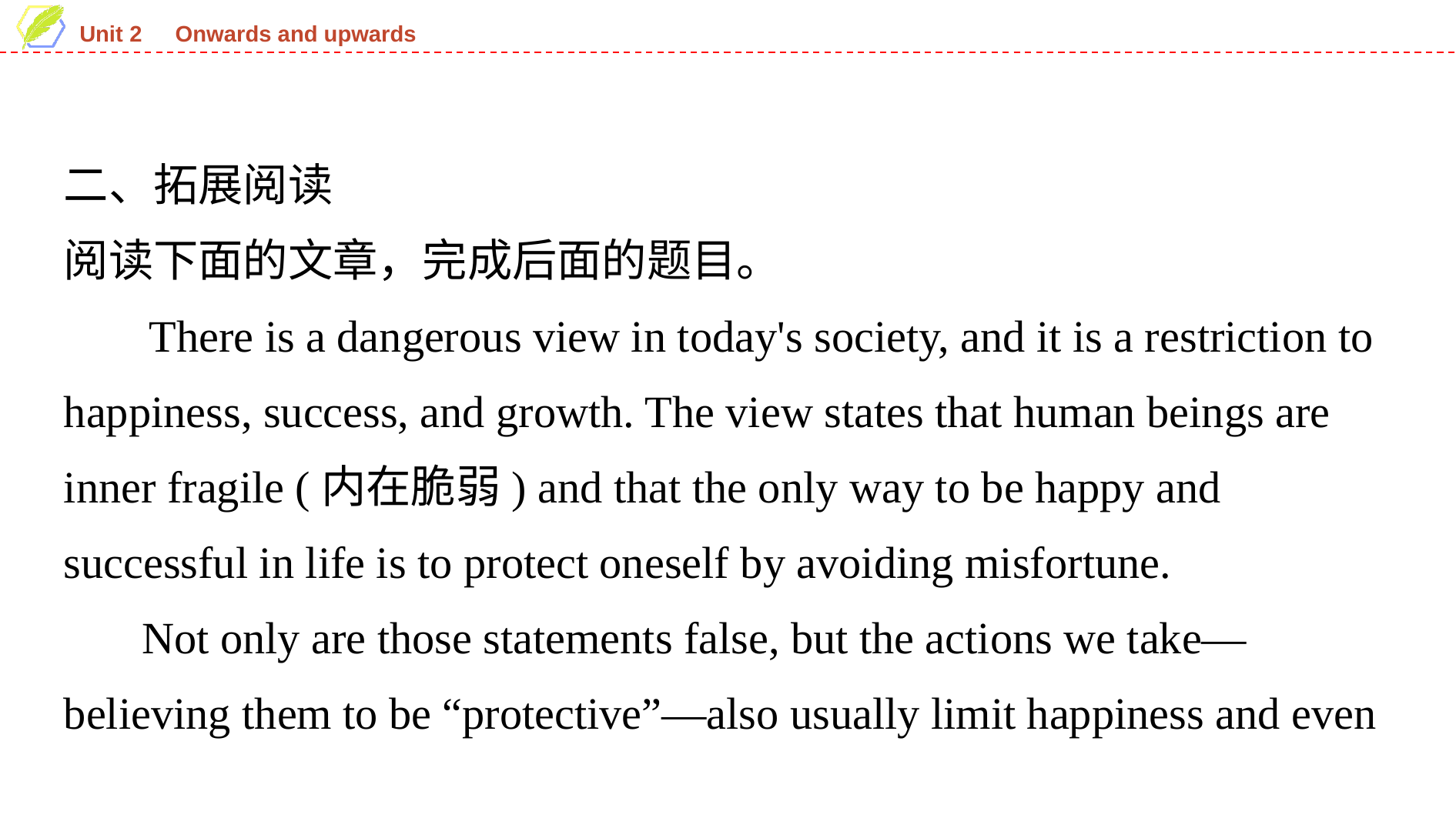

二、拓展阅读
阅读下面的文章，完成后面的题目。
　   There is a dangerous view in today's society, and it is a restriction to happiness, success, and growth. The view states that human beings are inner fragile (内在脆弱) and that the only way to be happy and successful in life is to protect oneself by avoiding misfortune.
       Not only are those statements false, but the actions we take—believing them to be “protective”—also usually limit happiness and even